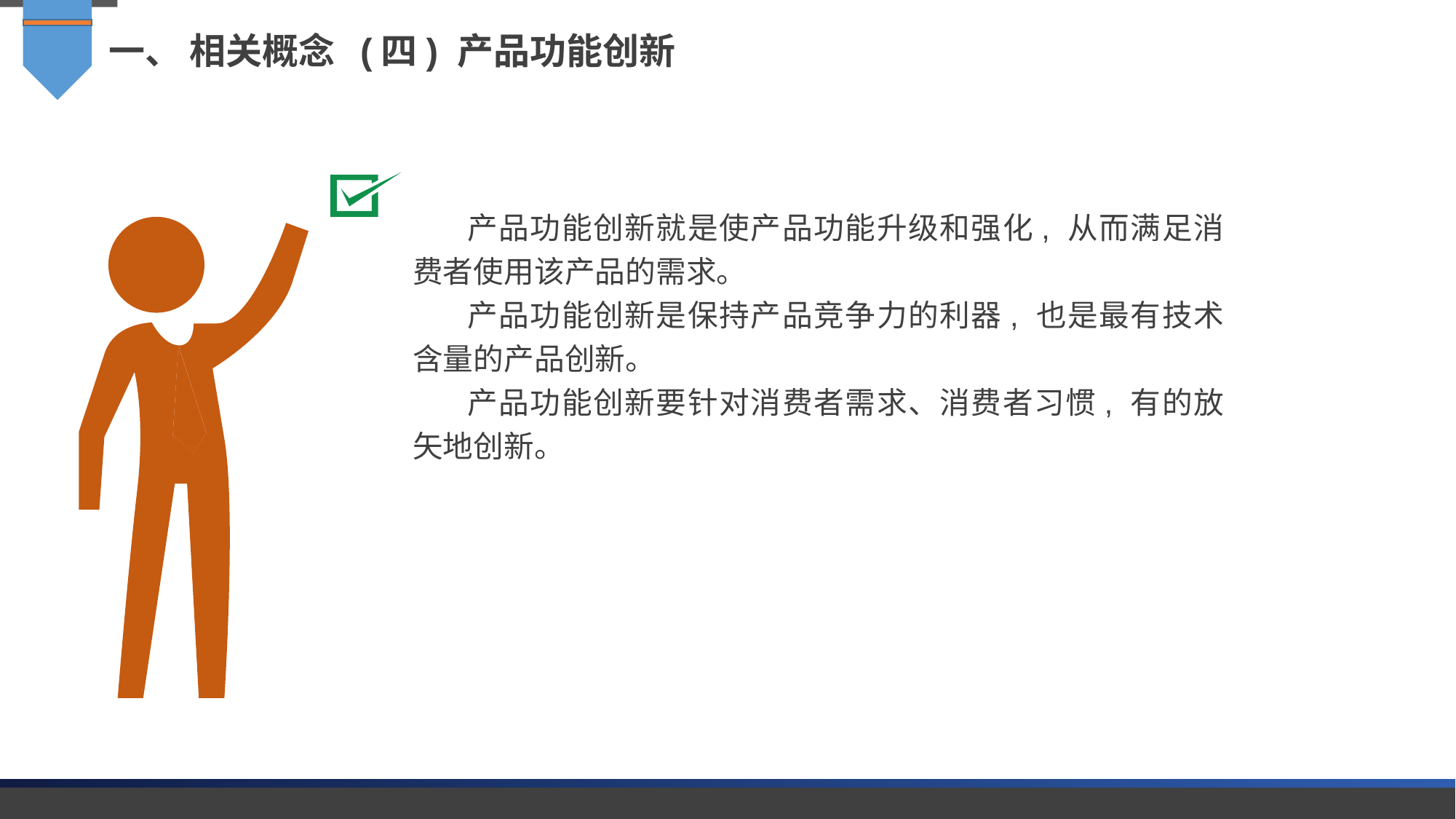

一、 相关概念  (四) 产品功能创新

产品功能创新就是使产品功能升级和强化, 从而满足消费者使用该产品的需求。
产品功能创新是保持产品竞争力的利器, 也是最有技术含量的产品创新。
产品功能创新要针对消费者需求、消费者习惯, 有的放矢地创新。